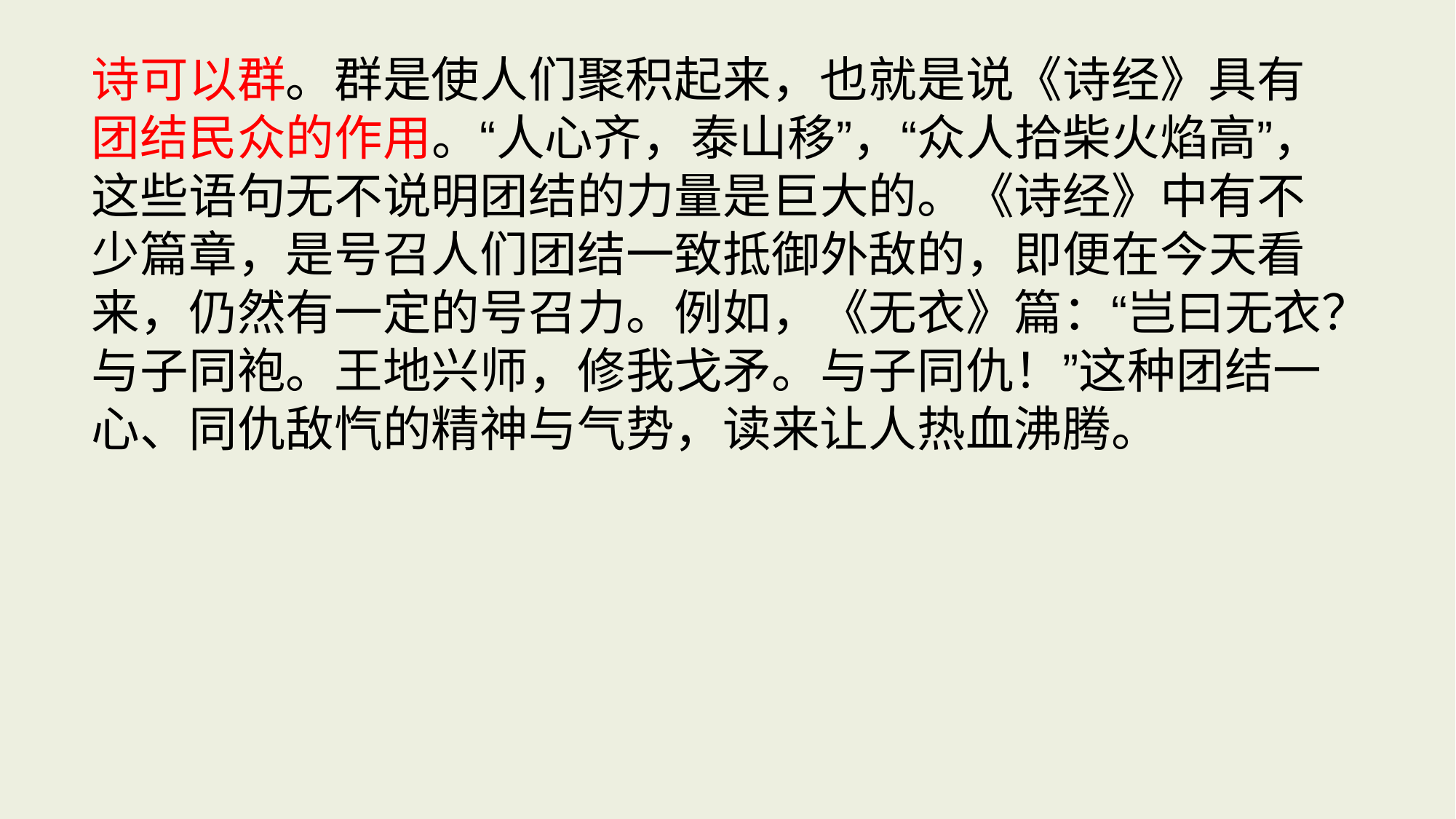

诗可以群。群是使人们聚积起来，也就是说《诗经》具有团结民众的作用。“人心齐，泰山移”，“众人拾柴火焰高”，这些语句无不说明团结的力量是巨大的。《诗经》中有不少篇章，是号召人们团结一致抵御外敌的，即便在今天看来，仍然有一定的号召力。例如，《无衣》篇：“岂曰无衣？与子同袍。王地兴师，修我戈矛。与子同仇！”这种团结一心、同仇敌忾的精神与气势，读来让人热血沸腾。